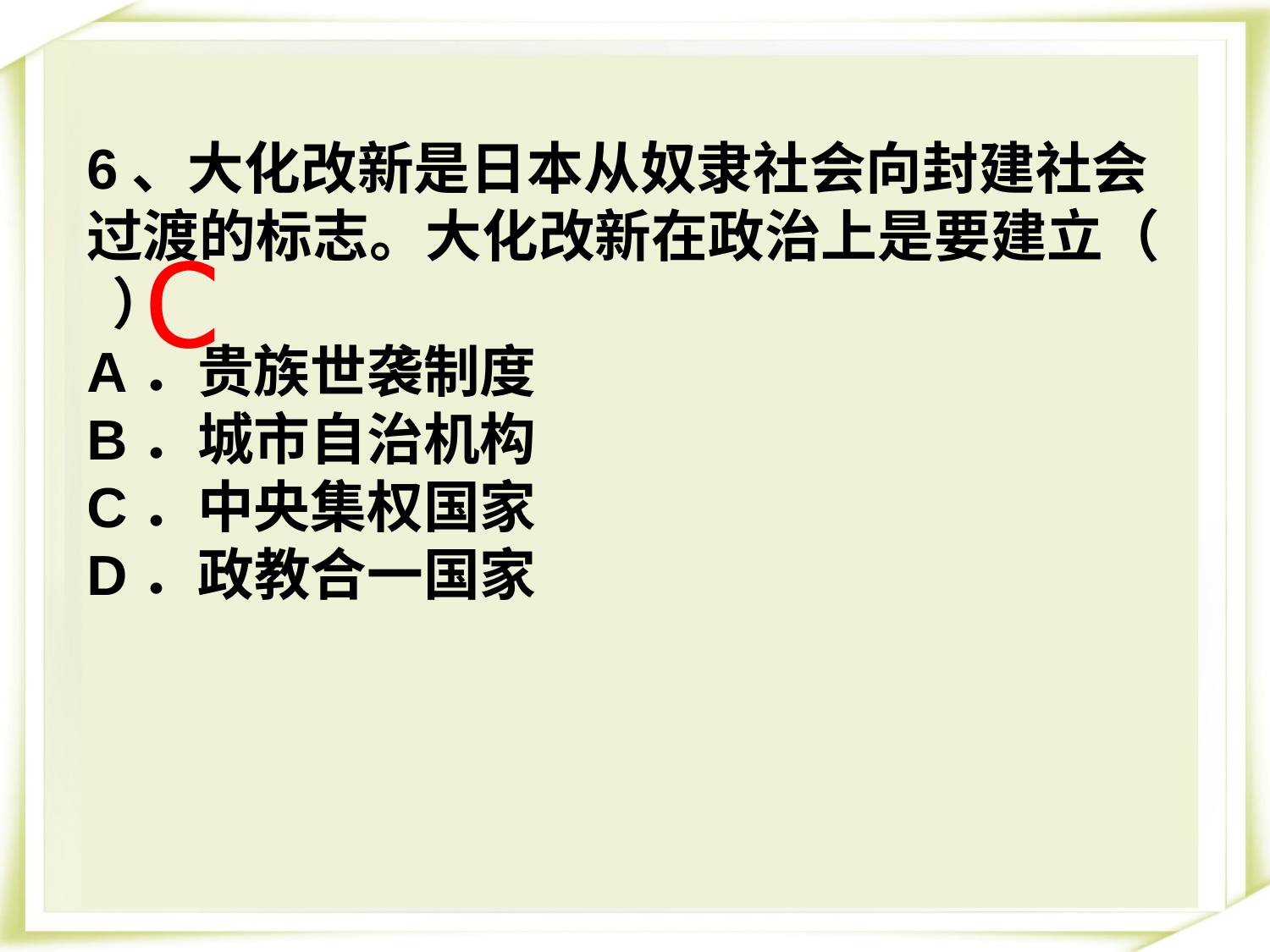

6、大化改新是日本从奴隶社会向封建社会过渡的标志。大化改新在政治上是要建立（   ）
A．贵族世袭制度
B．城市自治机构
C．中央集权国家
D．政教合一国家
C